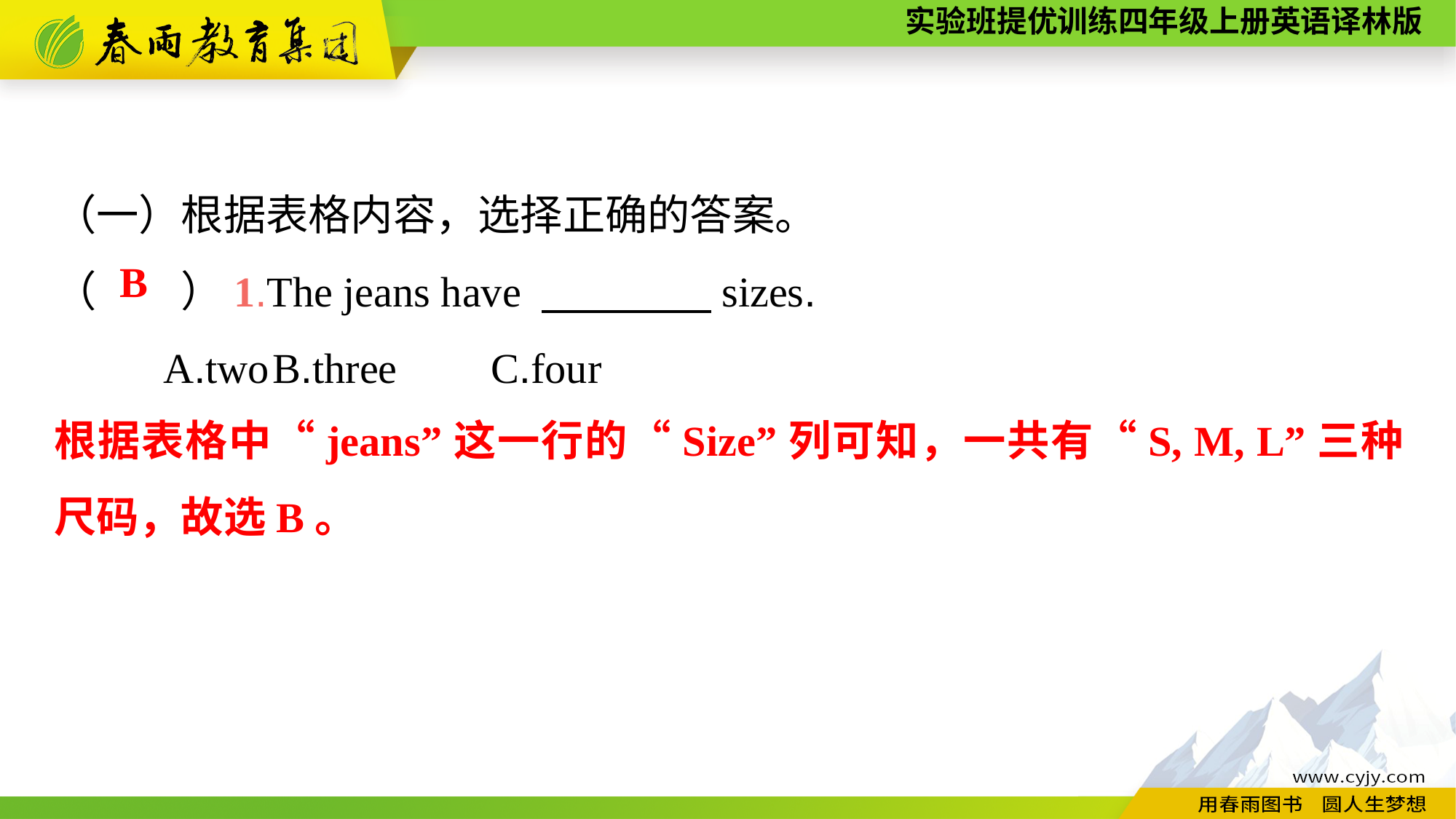

（一）根据表格内容，选择正确的答案。
（　　）1.The jeans have 　　　　sizes.
	A.two	B.three	C.four
B
根据表格中“jeans”这一行的“Size”列可知，一共有“S, M, L”三种尺码，故选B。